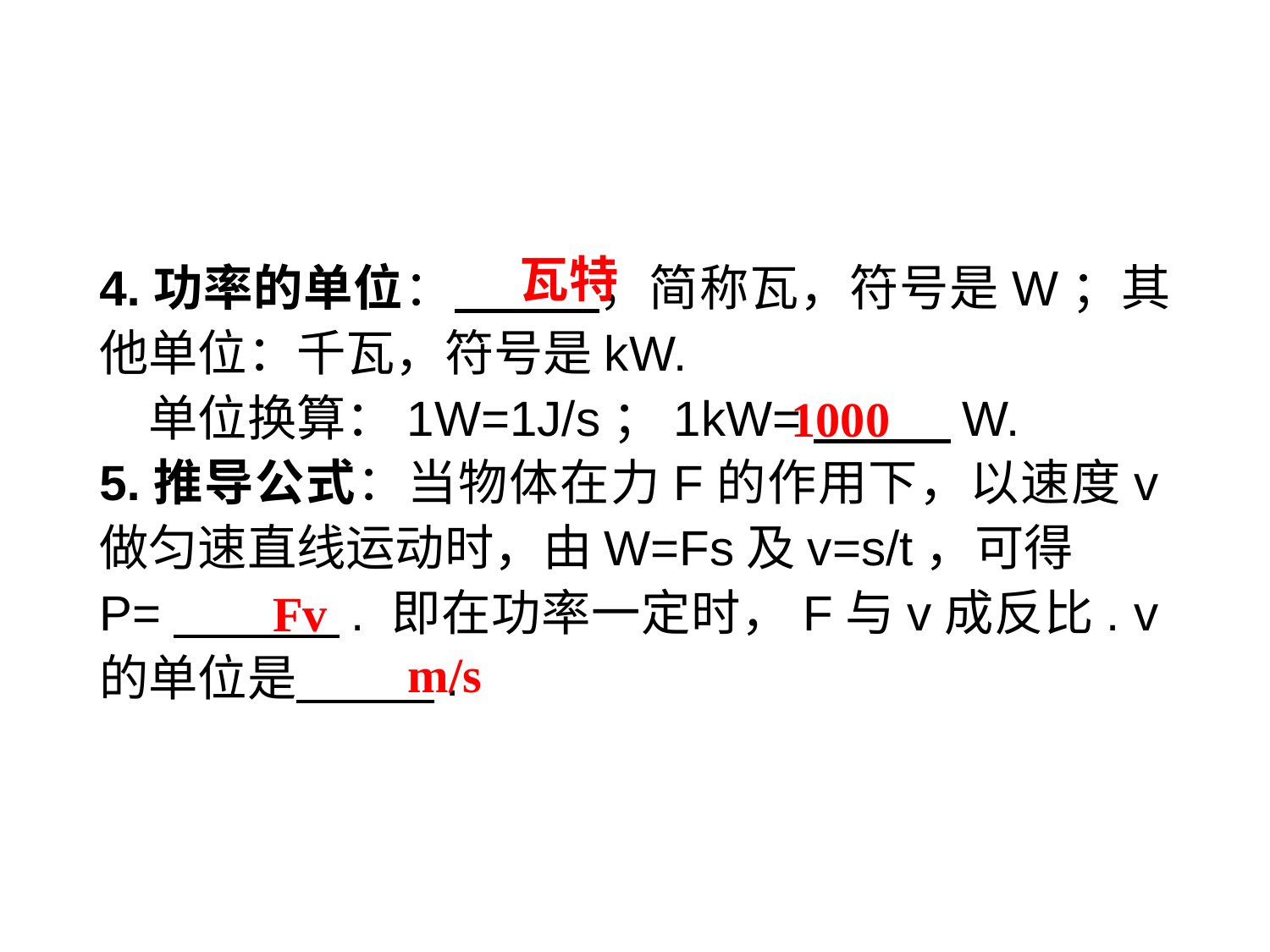

瓦特
4.功率的单位：　        ，简称瓦，符号是W；其他单位：千瓦，符号是kW.
　单位换算：1W=1J/s；1kW=　        W.
5.推导公式：当物体在力F的作用下，以速度v做匀速直线运动时，由W=Fs及v=s/t，可得
P=　          . 即在功率一定时，F与v成反比. v的单位是　        .
1000
Fv
m/s